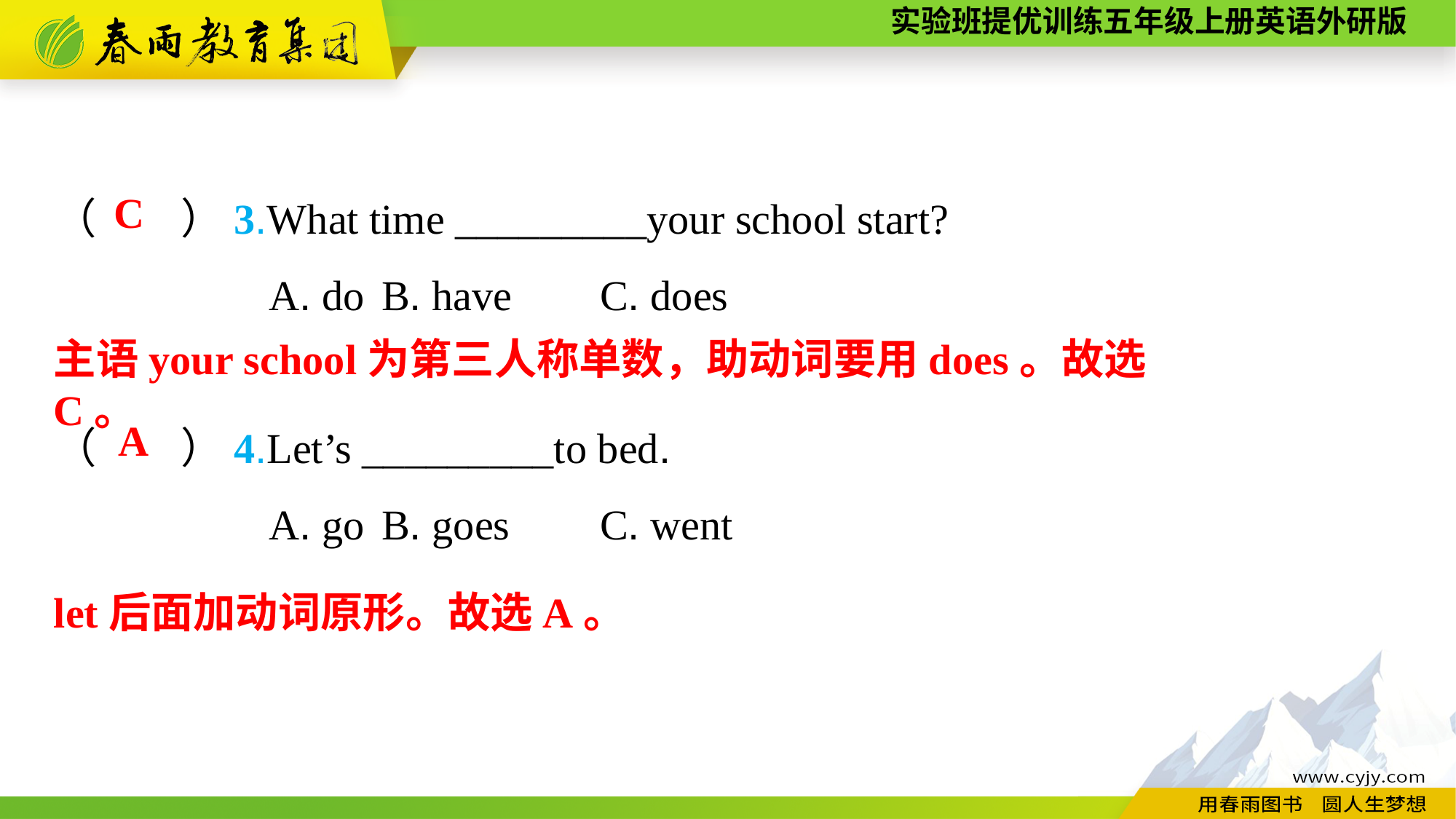

（　　）3.What time _________your school start?
A. do	B. have	C. does

（　　）4.Let’s _________to bed.
A. go	B. goes	C. went
C
主语your school为第三人称单数，助动词要用does。故选C。
A
let后面加动词原形。故选A。